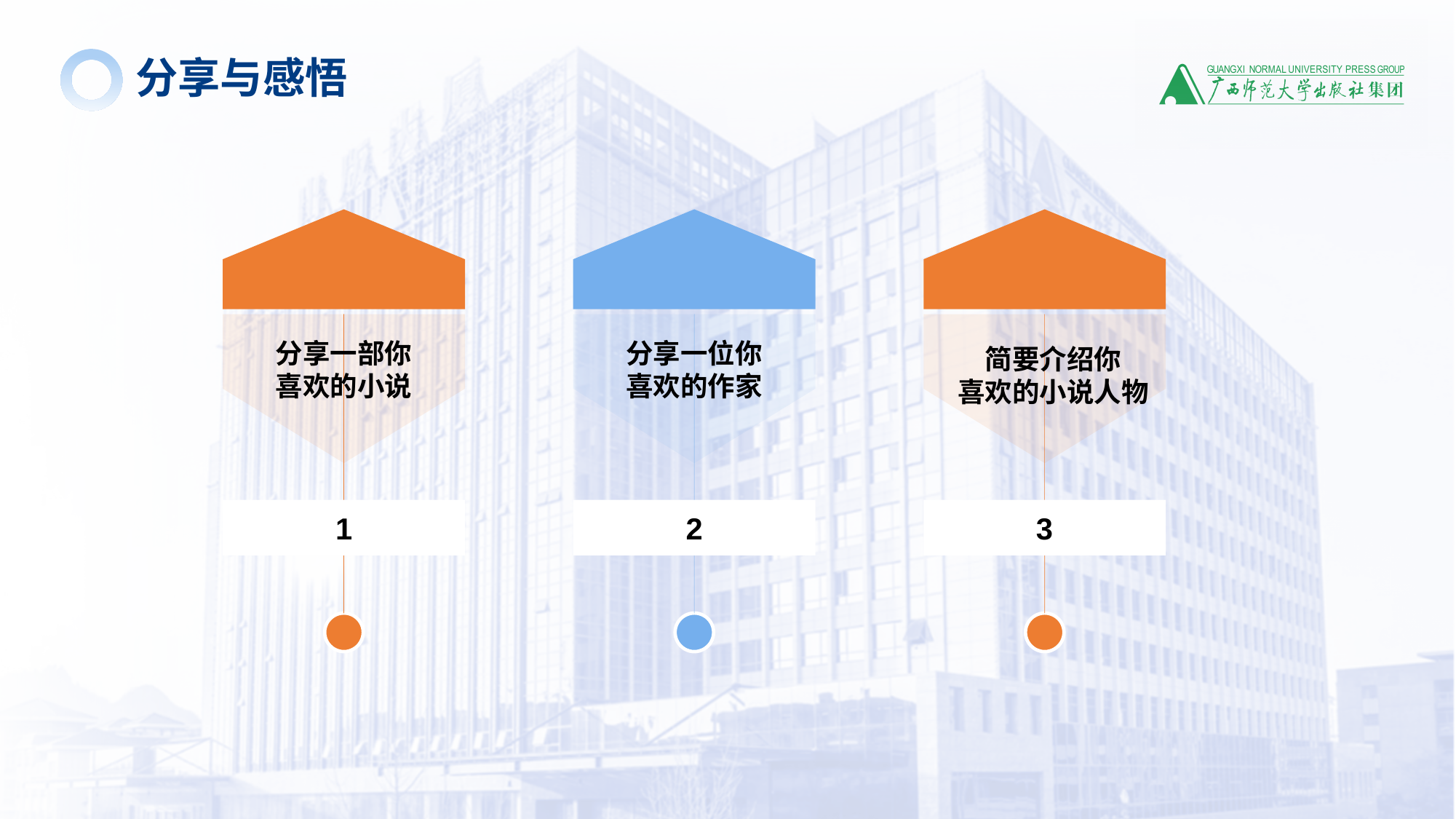

分享与感悟

分享一部你
喜欢的小说
分享一位你
喜欢的作家

1
2
3

简要介绍你
喜欢的小说人物